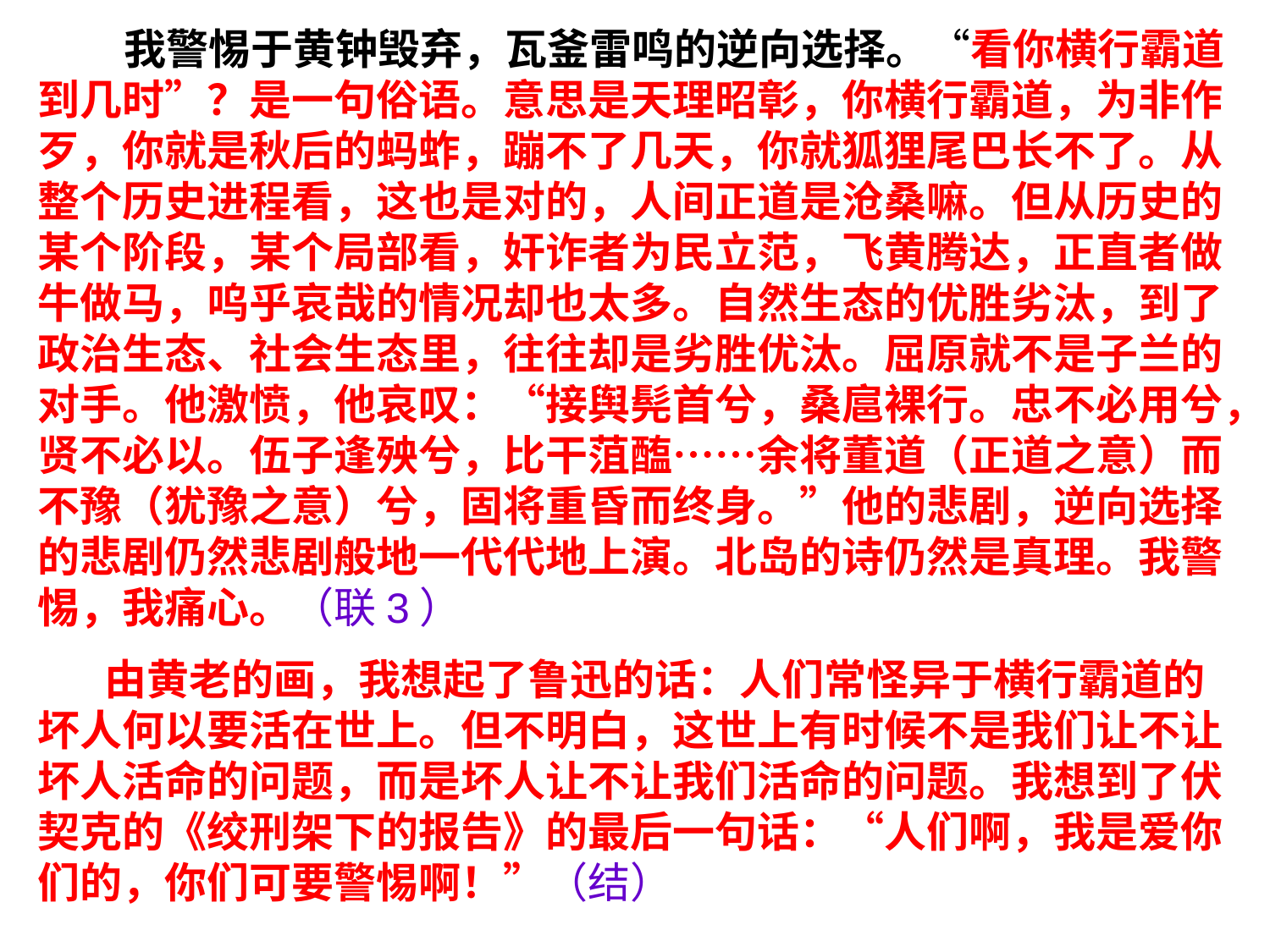

我警惕于黄钟毁弃，瓦釜雷鸣的逆向选择。“看你横行霸道到几时”？是一句俗语。意思是天理昭彰，你横行霸道，为非作歹，你就是秋后的蚂蚱，蹦不了几天，你就狐狸尾巴长不了。从整个历史进程看，这也是对的，人间正道是沧桑嘛。但从历史的某个阶段，某个局部看，奸诈者为民立范，飞黄腾达，正直者做牛做马，呜乎哀哉的情况却也太多。自然生态的优胜劣汰，到了政治生态、社会生态里，往往却是劣胜优汰。屈原就不是子兰的对手。他激愤，他哀叹：“接舆髡首兮，桑扈裸行。忠不必用兮，贤不必以。伍子逢殃兮，比干菹醢……余将董道（正道之意）而不豫（犹豫之意）兮，固将重昏而终身。”他的悲剧，逆向选择的悲剧仍然悲剧般地一代代地上演。北岛的诗仍然是真理。我警惕，我痛心。（联3）
      由黄老的画，我想起了鲁迅的话：人们常怪异于横行霸道的坏人何以要活在世上。但不明白，这世上有时候不是我们让不让坏人活命的问题，而是坏人让不让我们活命的问题。我想到了伏契克的《绞刑架下的报告》的最后一句话：“人们啊，我是爱你们的，你们可要警惕啊！”（结）